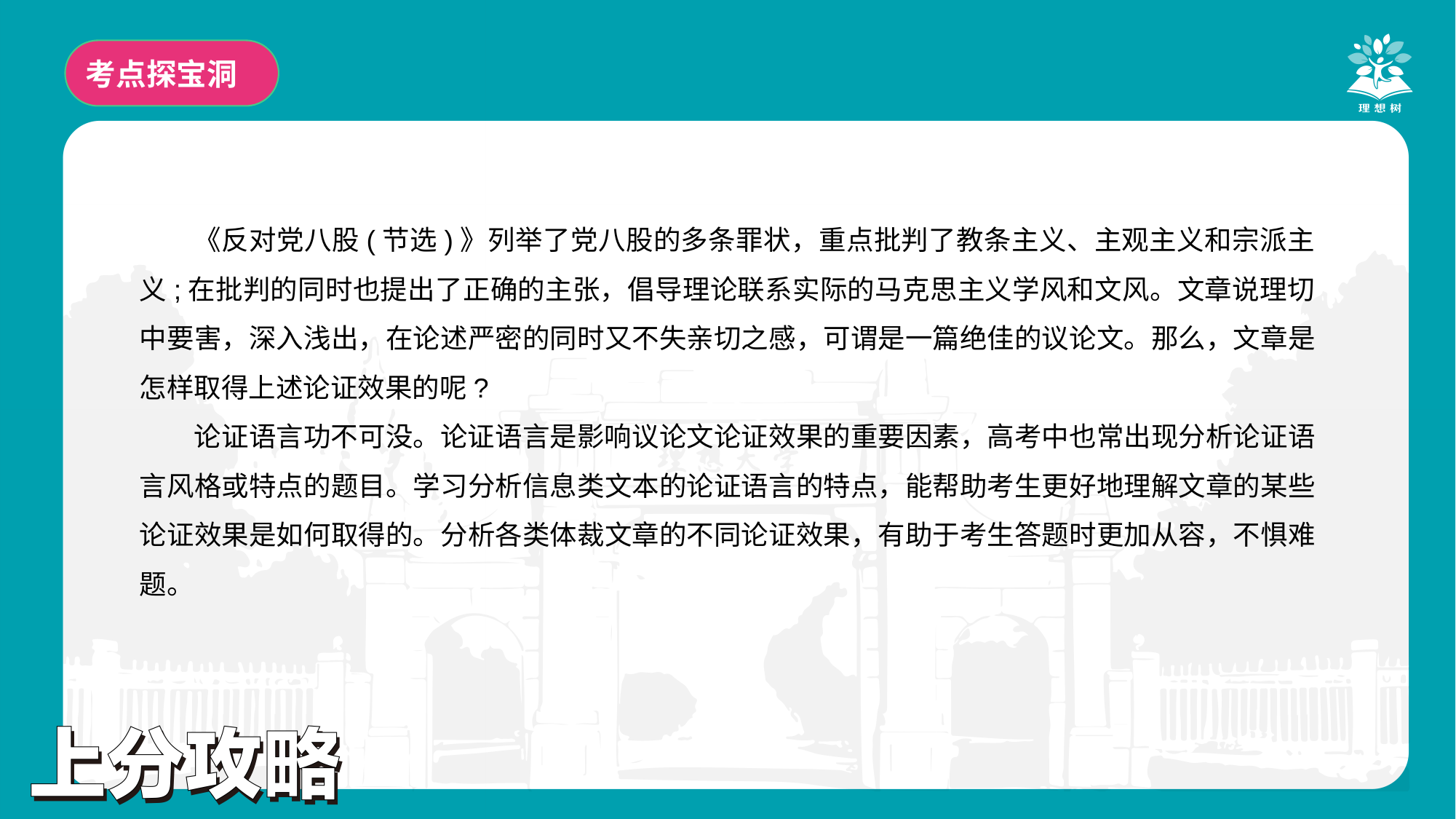

考点探宝洞
《反对党八股(节选)》列举了党八股的多条罪状，重点批判了教条主义、主观主义和宗派主义;在批判的同时也提出了正确的主张，倡导理论联系实际的马克思主义学风和文风。文章说理切中要害，深入浅出，在论述严密的同时又不失亲切之感，可谓是一篇绝佳的议论文。那么，文章是怎样取得上述论证效果的呢?
论证语言功不可没。论证语言是影响议论文论证效果的重要因素，高考中也常出现分析论证语言风格或特点的题目。学习分析信息类文本的论证语言的特点，能帮助考生更好地理解文章的某些论证效果是如何取得的。分析各类体裁文章的不同论证效果，有助于考生答题时更加从容，不惧难题。